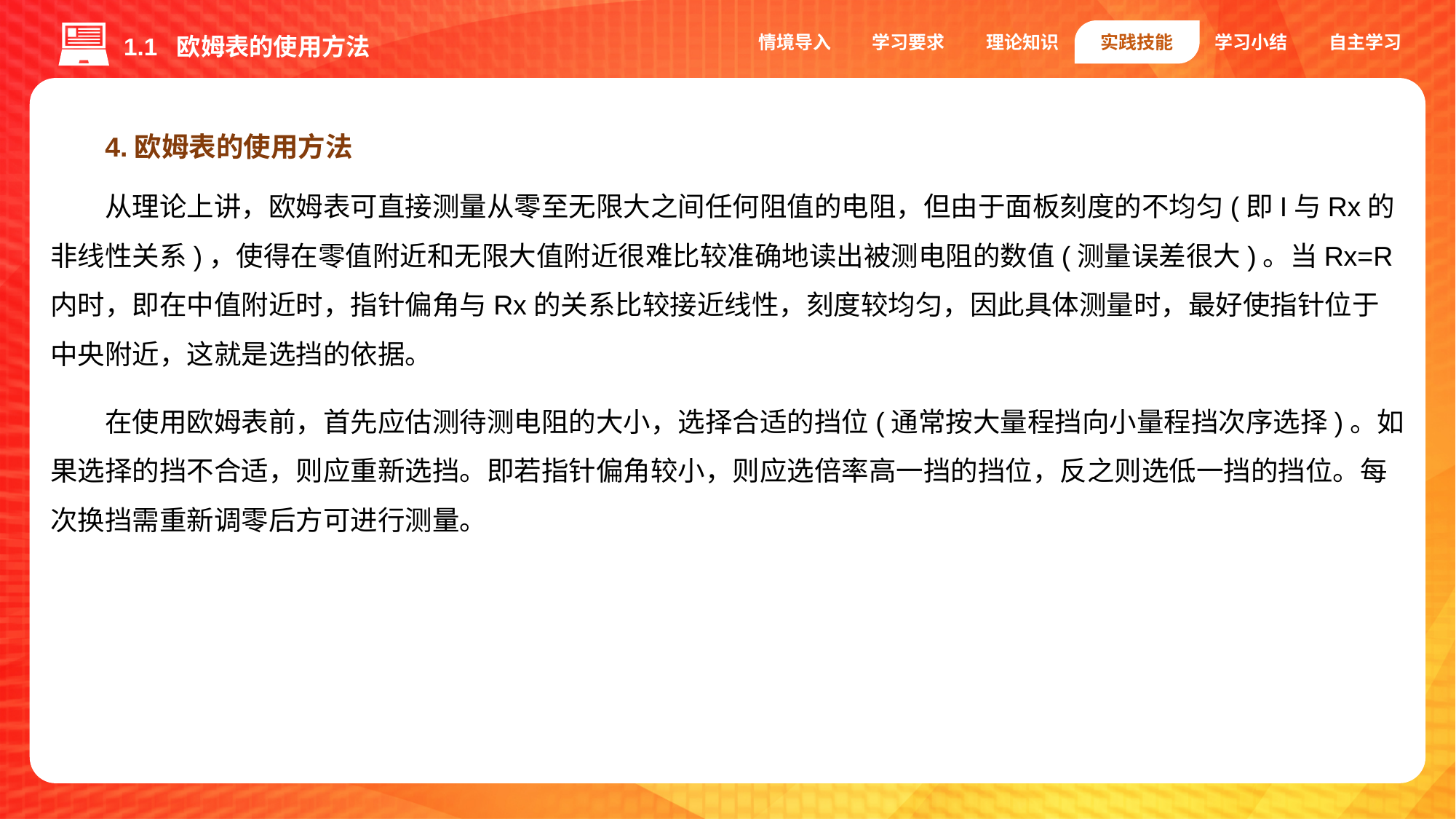

情境导入
学习要求
理论知识
实践技能
学习小结
自主学习

1.1  欧姆表的使用方法

4.欧姆表的使用方法
从理论上讲，欧姆表可直接测量从零至无限大之间任何阻值的电阻，但由于面板刻度的不均匀(即I与Rx的非线性关系)，使得在零值附近和无限大值附近很难比较准确地读出被测电阻的数值(测量误差很大)。当Rx=R内时，即在中值附近时，指针偏角与Rx的关系比较接近线性，刻度较均匀，因此具体测量时，最好使指针位于中央附近，这就是选挡的依据。
在使用欧姆表前，首先应估测待测电阻的大小，选择合适的挡位(通常按大量程挡向小量程挡次序选择)。如果选择的挡不合适，则应重新选挡。即若指针偏角较小，则应选倍率高一挡的挡位，反之则选低一挡的挡位。每次换挡需重新调零后方可进行测量。